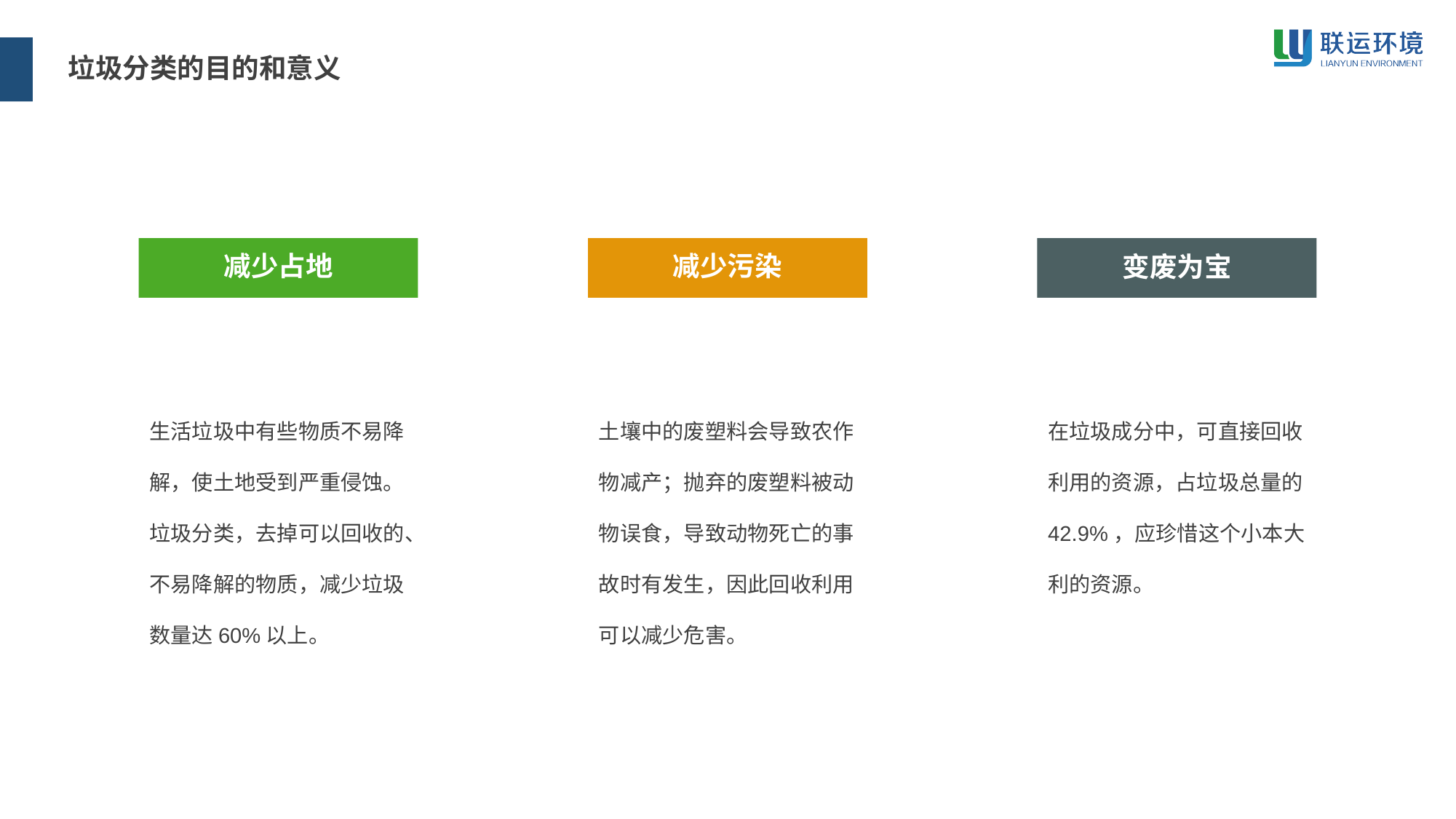

垃圾分类的目的和意义

减少占地
生活垃圾中有些物质不易降解，使土地受到严重侵蚀。垃圾分类，去掉可以回收的、不易降解的物质，减少垃圾数量达60%以上。

减少污染
土壤中的废塑料会导致农作物减产；抛弃的废塑料被动物误食，导致动物死亡的事故时有发生，因此回收利用可以减少危害。

变废为宝
在垃圾成分中，可直接回收利用的资源，占垃圾总量的42.9%，应珍惜这个小本大利的资源。